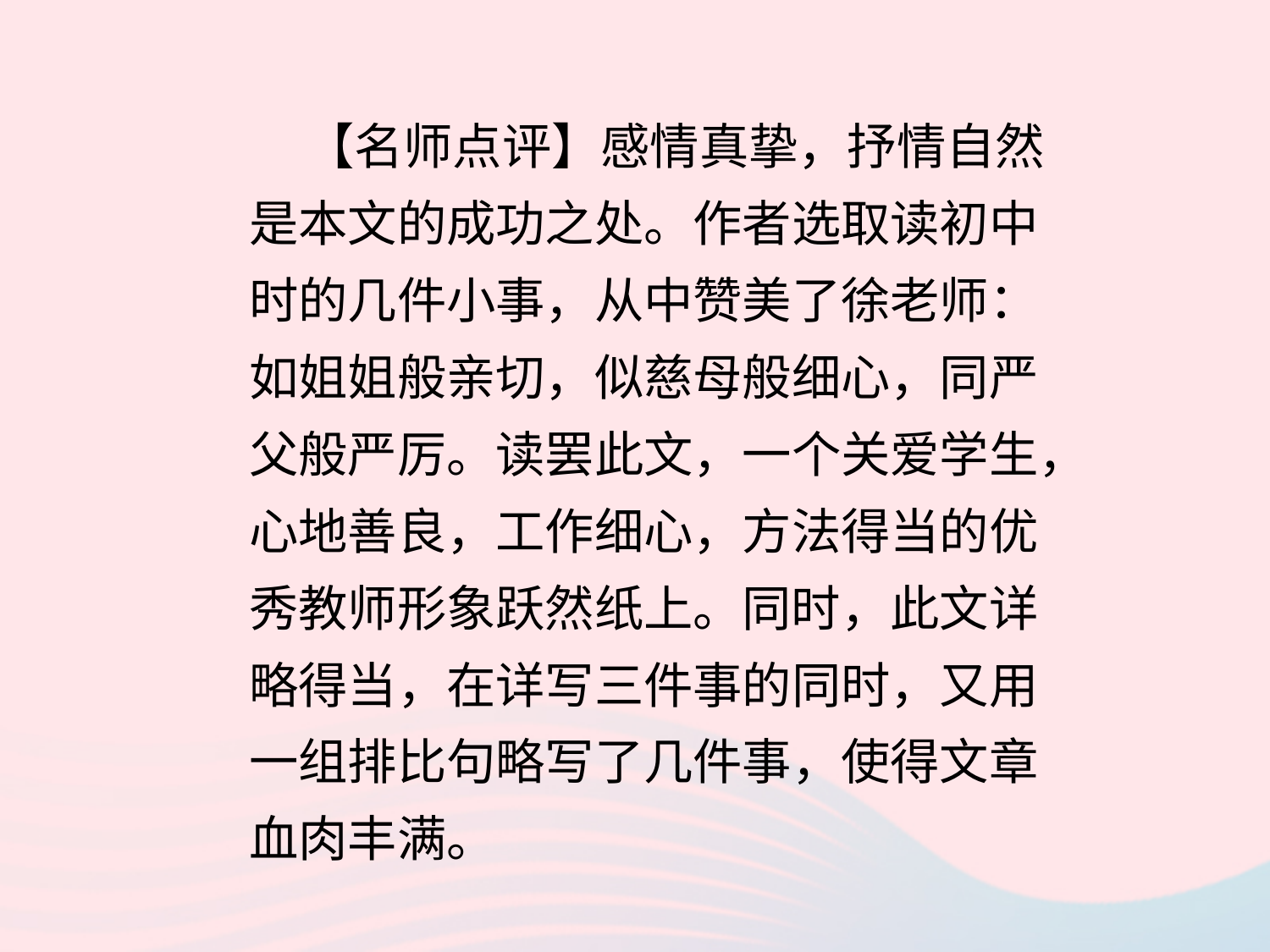

【名师点评】感情真挚，抒情自然是本文的成功之处。作者选取读初中时的几件小事，从中赞美了徐老师：如姐姐般亲切，似慈母般细心，同严父般严厉。读罢此文，一个关爱学生，心地善良，工作细心，方法得当的优秀教师形象跃然纸上。同时，此文详略得当，在详写三件事的同时，又用一组排比句略写了几件事，使得文章血肉丰满。